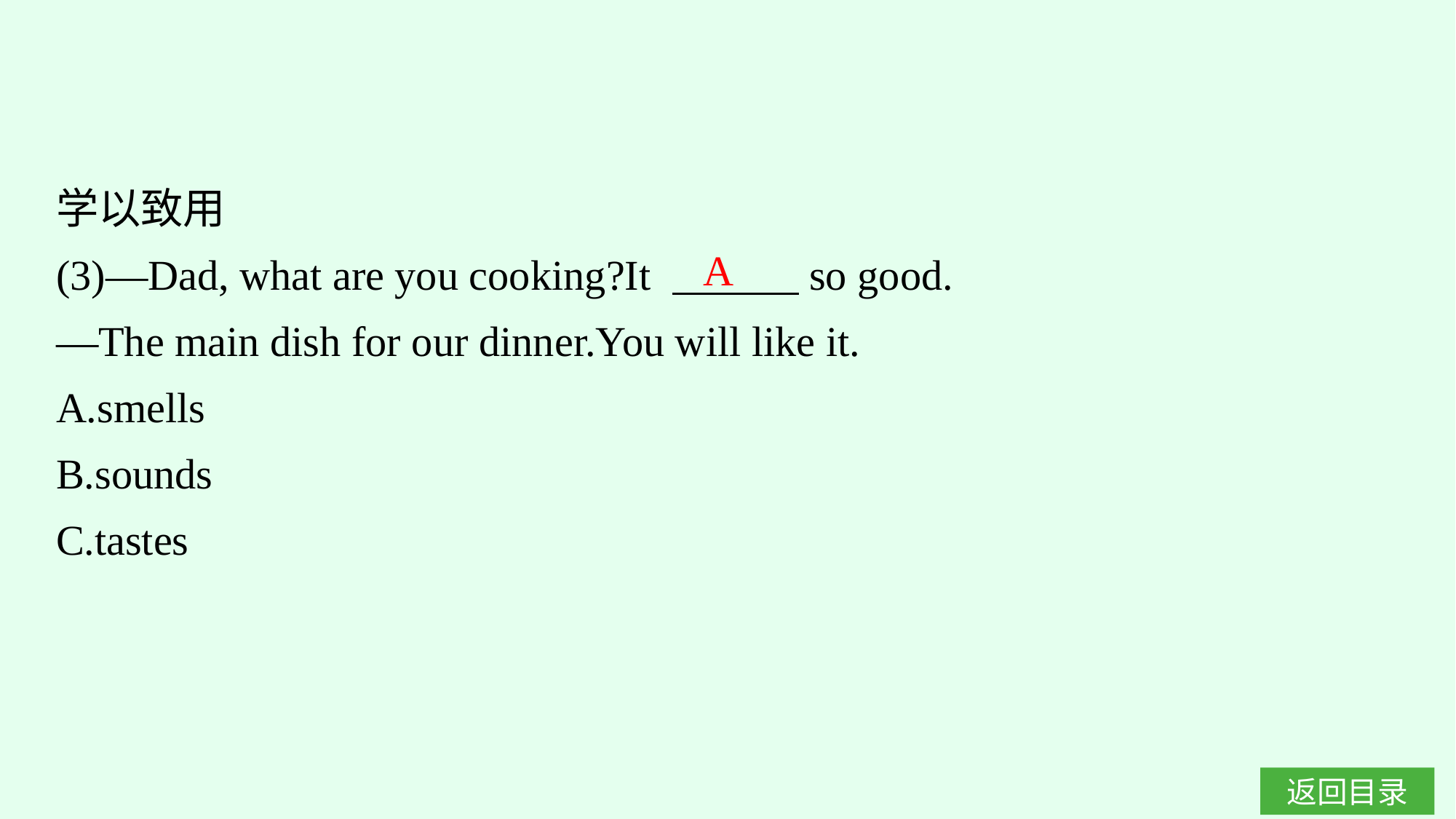

学以致用
(3)—Dad, what are you cooking?It 　　　so good.
—The main dish for our dinner.You will like it.
A.smells
B.sounds
C.tastes
A